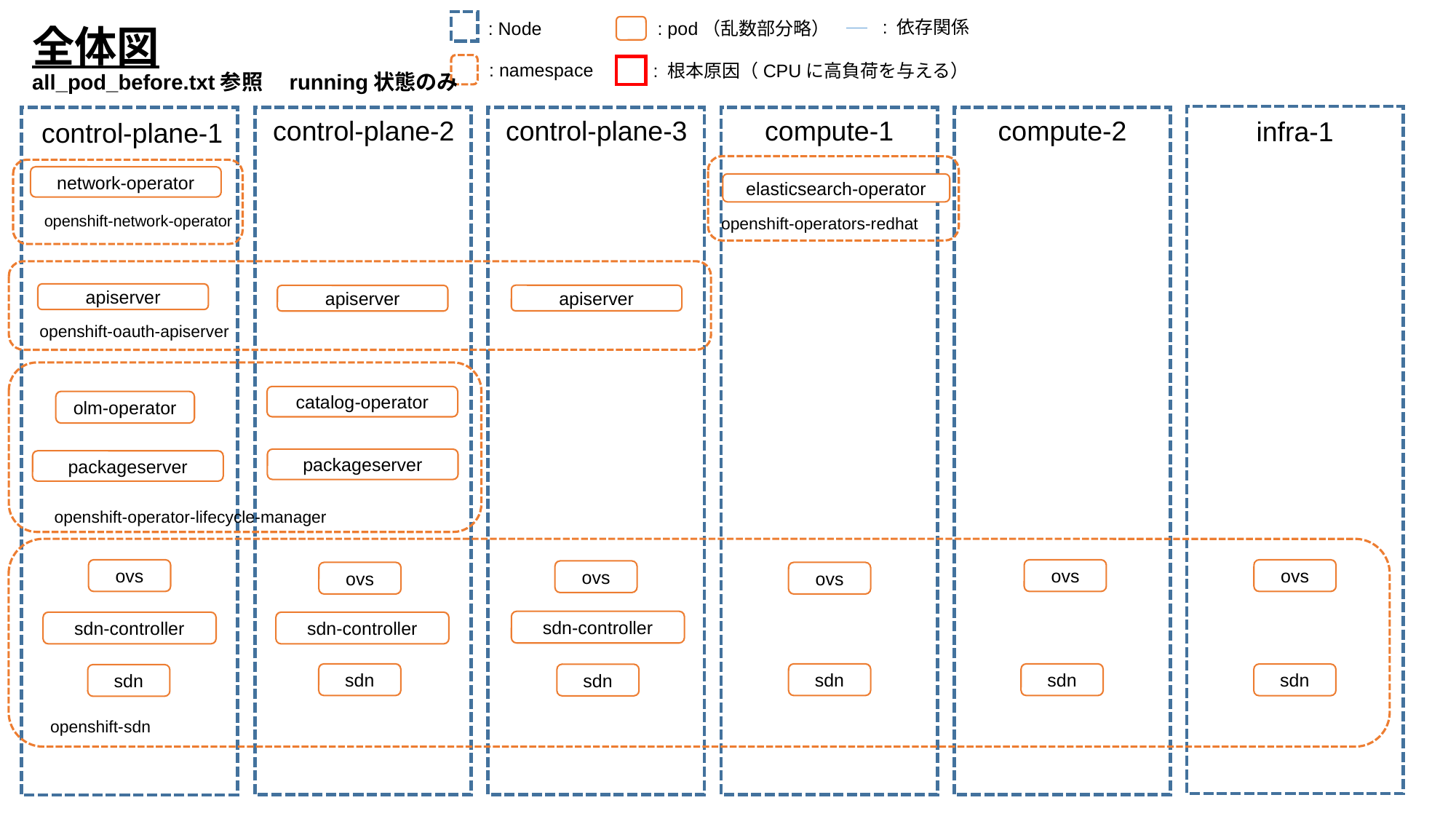

: 依存関係
: pod（乱数部分略）

: Node
全体図
all_pod_before.txt参照　running状態のみ
: namespace

: 根本原因（CPUに高負荷を与える）

compute-1
compute-2
control-plane-3
control-plane-2
infra-1
control-plane-1

network-operator
elasticsearch-operator
openshift-network-operator
openshift-operators-redhat

apiserver
apiserver
apiserver
openshift-oauth-apiserver

catalog-operator
olm-operator
packageserver
packageserver
openshift-operator-lifecycle-manager

ovs
ovs
ovs
ovs
ovs
ovs
sdn-controller
sdn-controller
sdn-controller
sdn
sdn
sdn
sdn
sdn
sdn
openshift-sdn